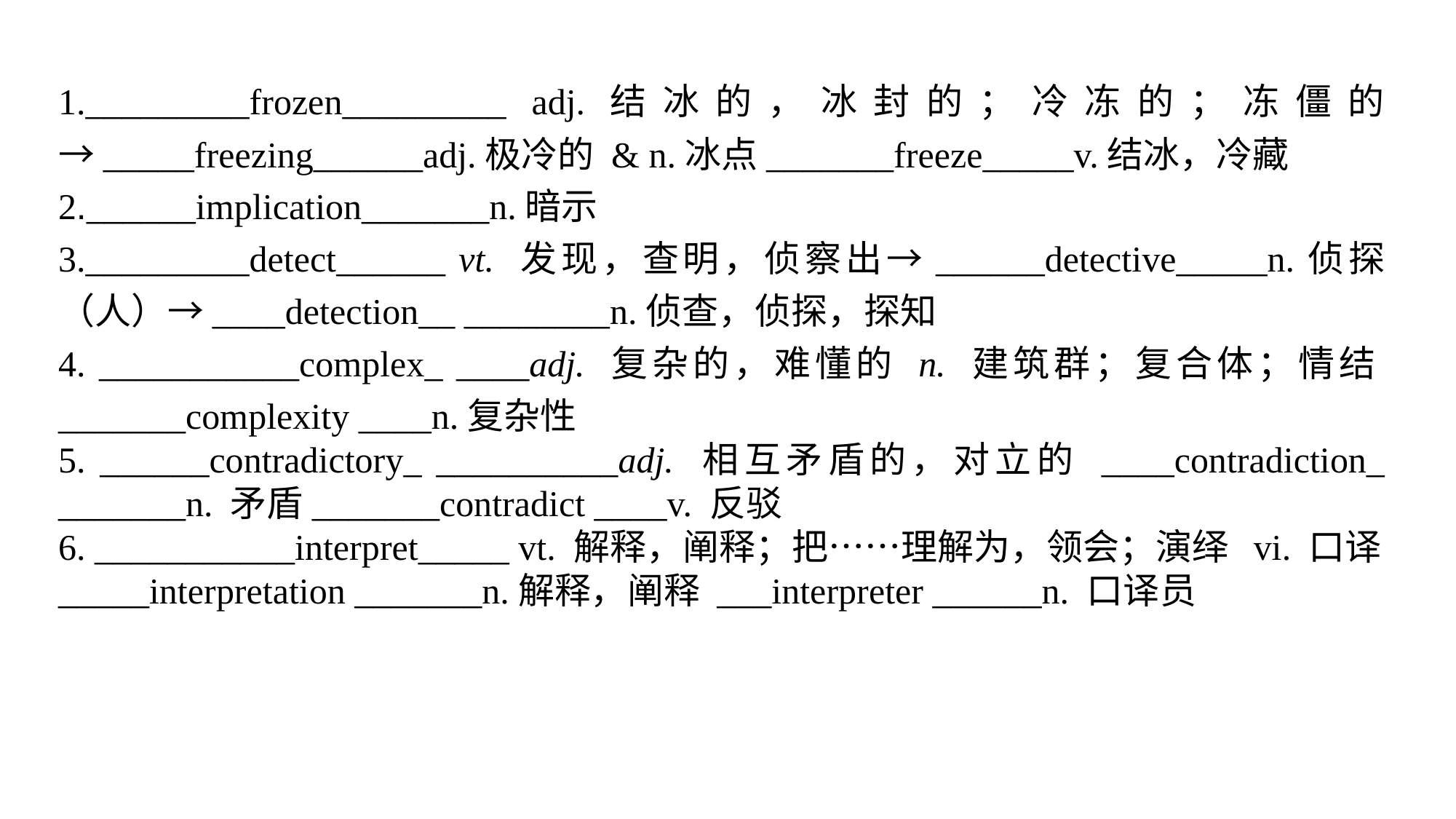

1._________frozen_________ adj.结冰的，冰封的；冷冻的；冻僵的→_____freezing______adj.极冷的 & n.冰点_______freeze_____v.结冰，冷藏
2.______implication_______n.暗示
3._________detect______ vt. 发现，查明，侦察出→______detective_____n.侦探（人）→____detection__ ________n.侦查，侦探，探知
4. ___________complex_ ____adj. 复杂的，难懂的 n. 建筑群；复合体；情结_______complexity ____n.复杂性
5. ______contradictory_ __________adj. 相互矛盾的，对立的 ____contradiction_ _______n. 矛盾_______contradict ____v. 反驳
6. ___________interpret_____ vt. 解释，阐释；把……理解为，领会；演绎  vi. 口译_____interpretation _______n.解释，阐释 ___interpreter ______n. 口译员